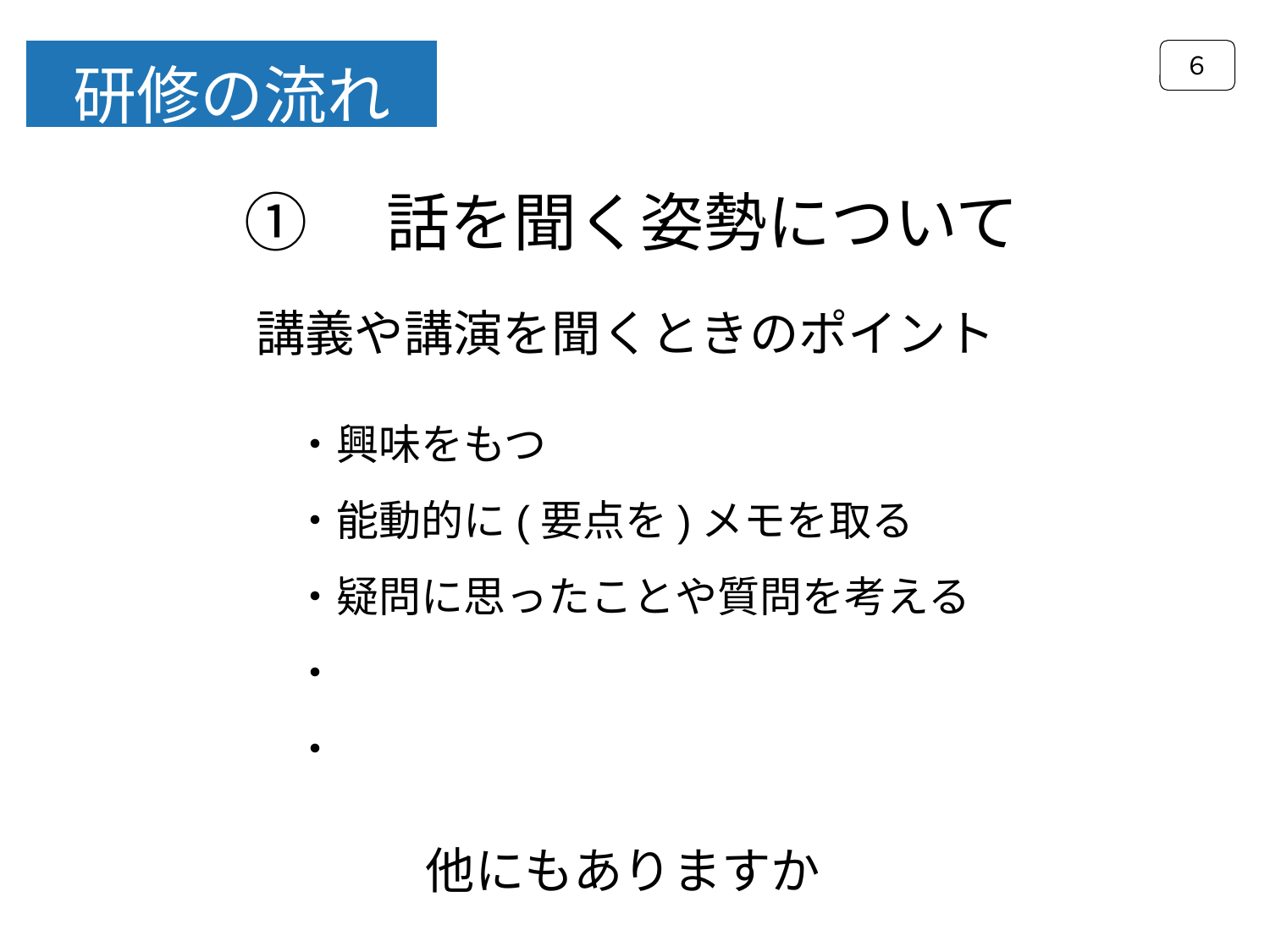

６
研修の流れ
①　話を聞く姿勢について
講義や講演を聞くときのポイント
・興味をもつ
・能動的に(要点を)メモを取る
・疑問に思ったことや質問を考える
・
・
他にもありますか